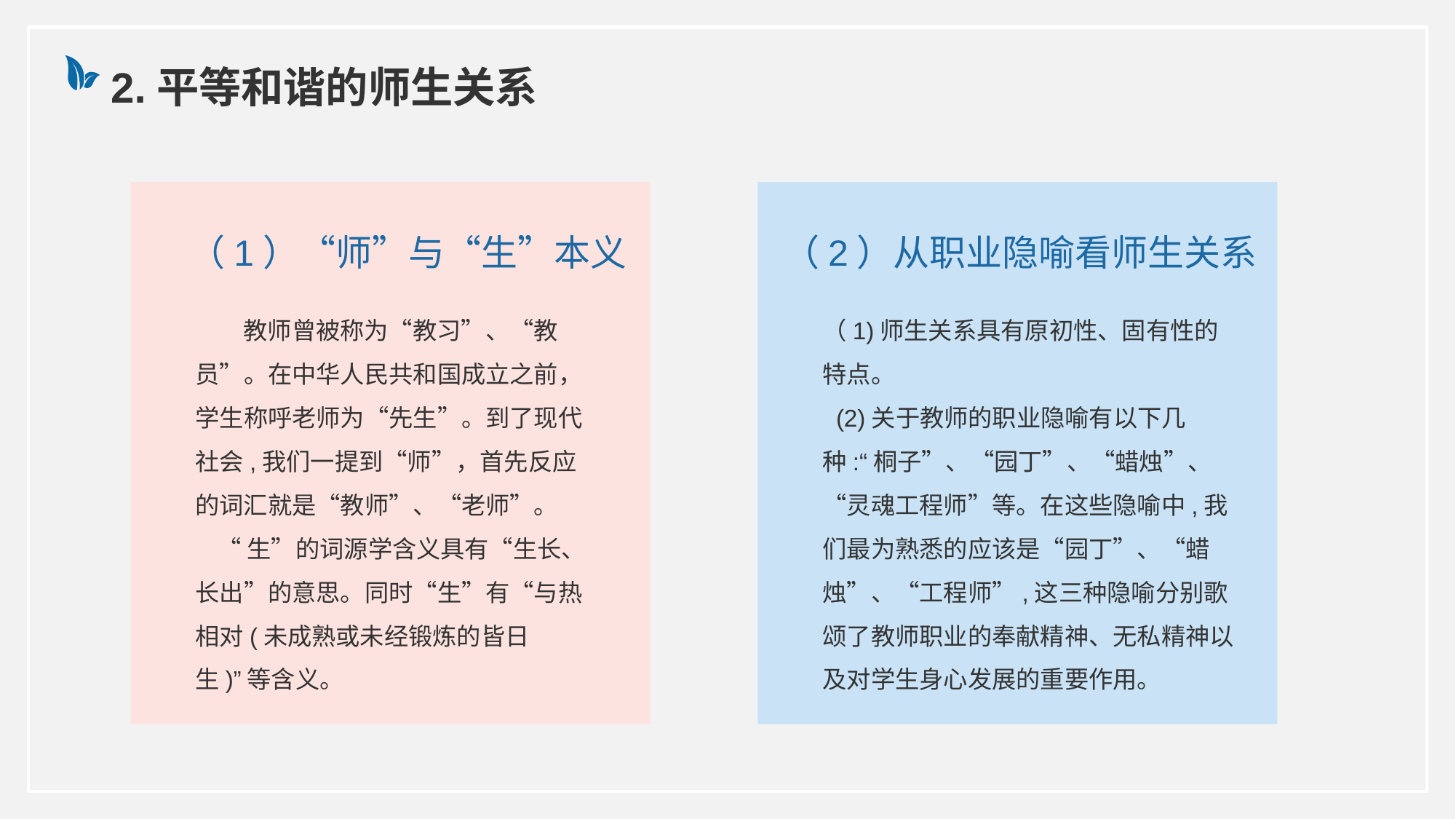

2.平等和谐的师生关系

（1）“师”与“生”本义
（2）从职业隐喻看师生关系
        教师曾被称为“教习”、“教员”。在中华人民共和国成立之前，学生称呼老师为“先生”。到了现代社会,我们一提到“师”，首先反应的词汇就是“教师”、“老师”。
    “生”的词源学含义具有“生长、长出”的意思。同时“生”有“与热相对(未成熟或未经锻炼的皆日生)”等含义。
（1)师生关系具有原初性、固有性的特点。
  (2)关于教师的职业隐喻有以下几种:“桐子”、“园丁”、“蜡烛”、“灵魂工程师”等。在这些隐喻中,我们最为熟悉的应该是“园丁”、“蜡烛”、“工程师”,这三种隐喻分别歌颂了教师职业的奉献精神、无私精神以及对学生身心发展的重要作用。